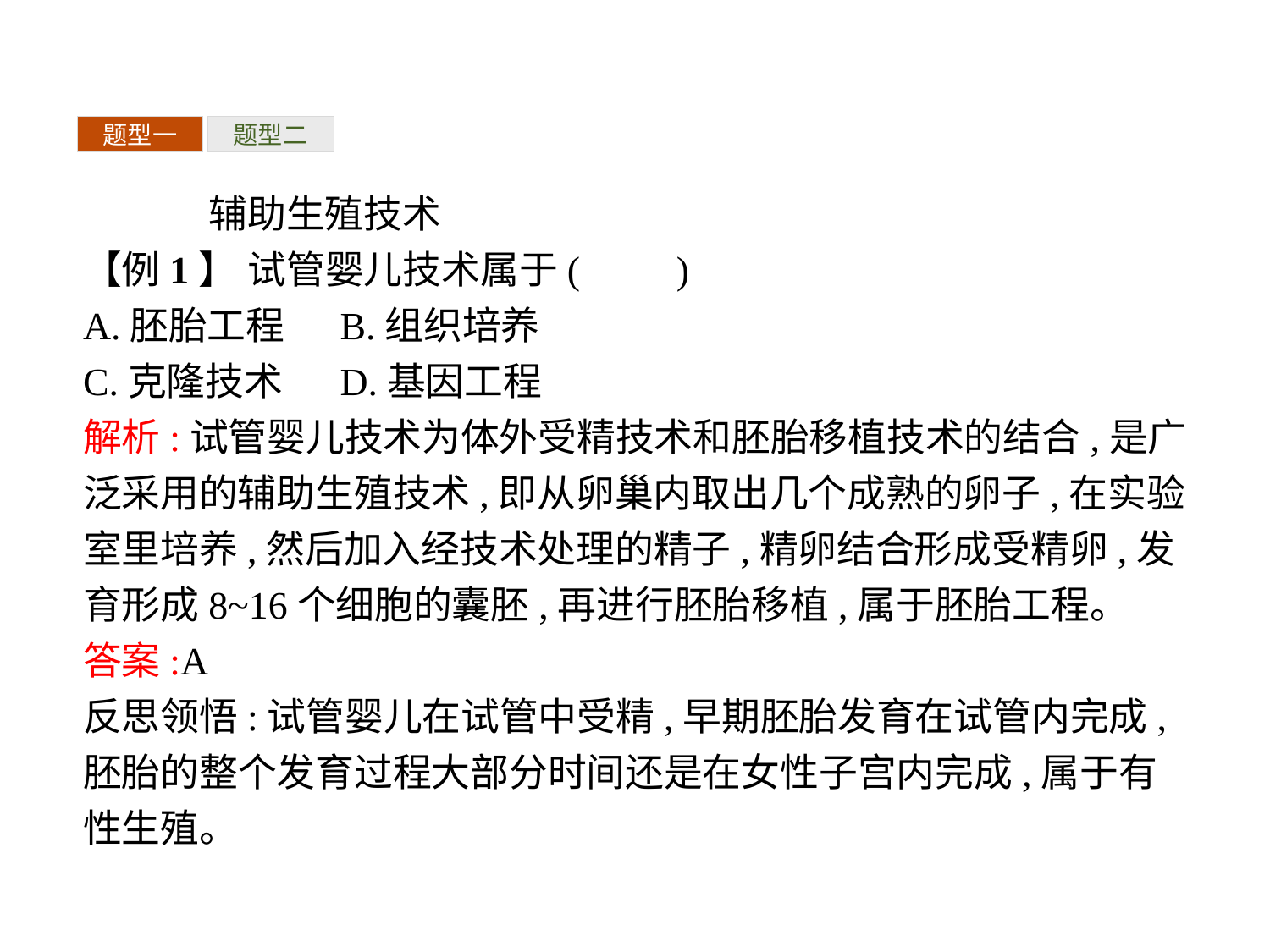

题型一
题型二
辅助生殖技术
【例1】 试管婴儿技术属于(　　)
A.胚胎工程	B.组织培养
C.克隆技术	D.基因工程
解析:试管婴儿技术为体外受精技术和胚胎移植技术的结合,是广泛采用的辅助生殖技术,即从卵巢内取出几个成熟的卵子,在实验室里培养,然后加入经技术处理的精子,精卵结合形成受精卵,发育形成8~16个细胞的囊胚,再进行胚胎移植,属于胚胎工程。
答案:A
反思领悟:试管婴儿在试管中受精,早期胚胎发育在试管内完成,胚胎的整个发育过程大部分时间还是在女性子宫内完成,属于有性生殖。